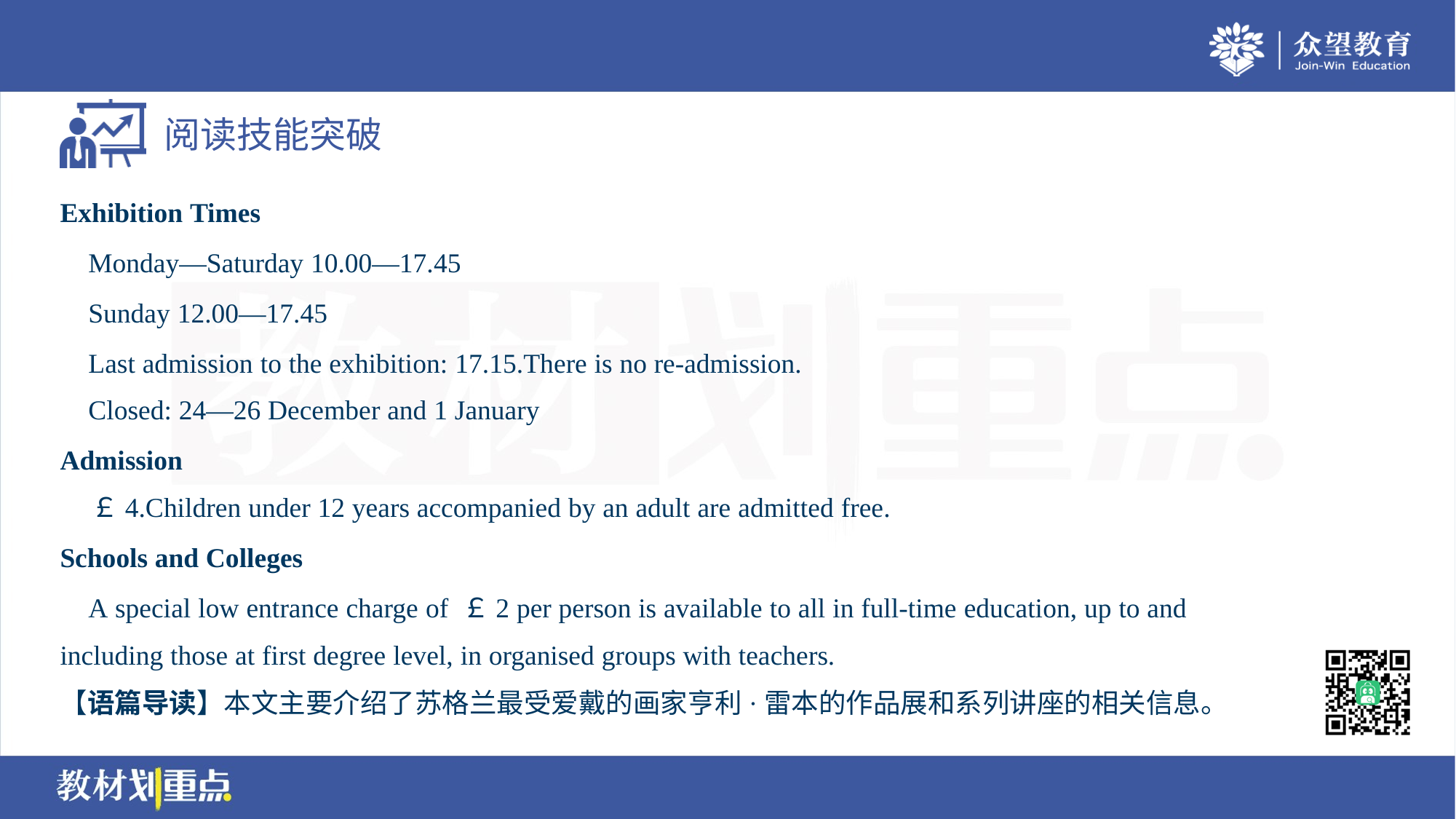

Exhibition Times
    Monday—Saturday 10.00—17.45
    Sunday 12.00—17.45
    Last admission to the exhibition: 17.15.There is no re-admission.
    Closed: 24—26 December and 1 January
Admission
    ￡4.Children under 12 years accompanied by an adult are admitted free.
Schools and Colleges
    A special low entrance charge of ￡2 per person is available to all in full-time education, up to and
including those at first degree level, in organised groups with teachers.
【语篇导读】本文主要介绍了苏格兰最受爱戴的画家亨利·雷本的作品展和系列讲座的相关信息。